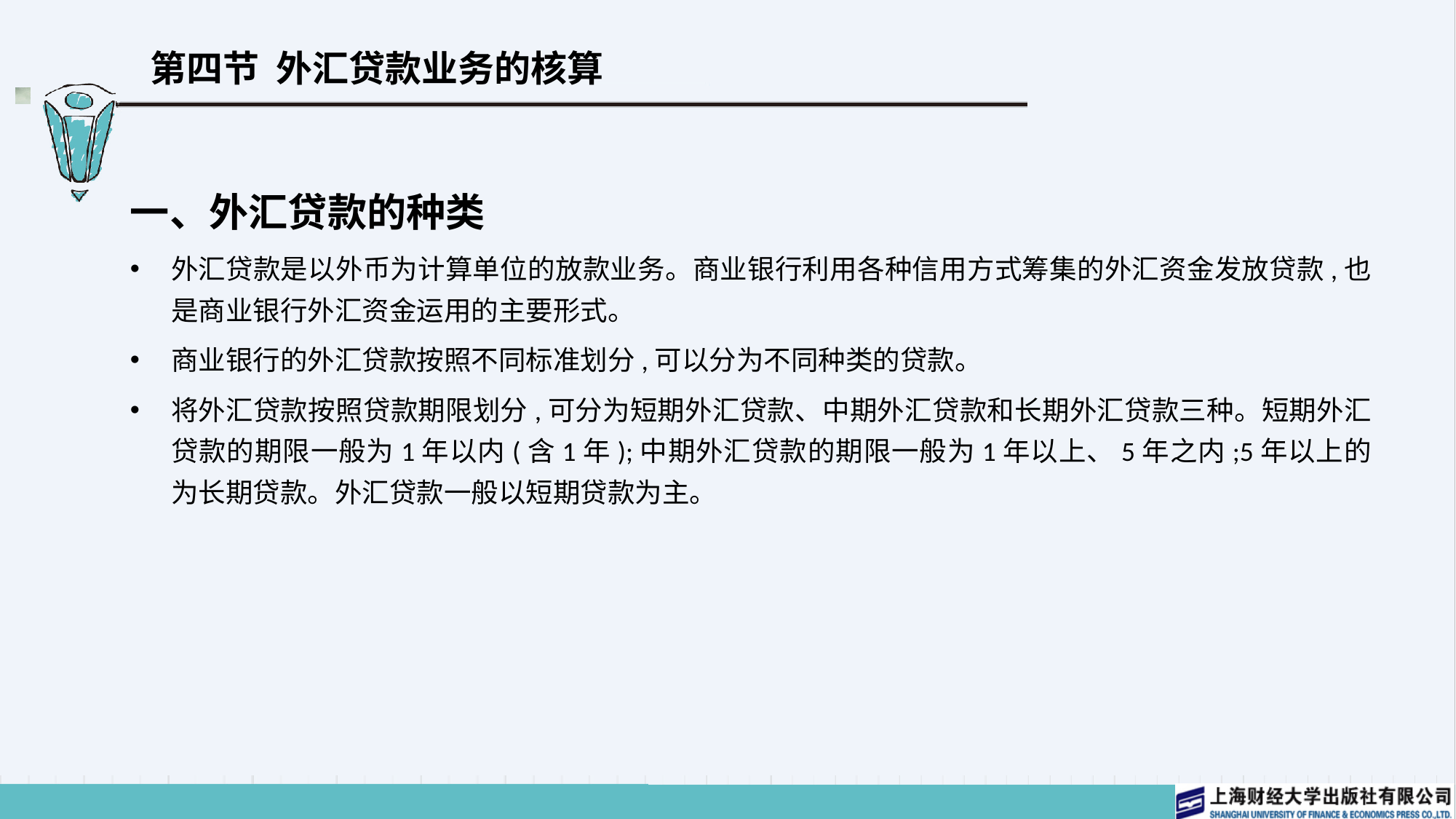

# 第四节  外汇贷款业务的核算
一、外汇贷款的种类
外汇贷款是以外币为计算单位的放款业务。商业银行利用各种信用方式筹集的外汇资金发放贷款,也是商业银行外汇资金运用的主要形式。
商业银行的外汇贷款按照不同标准划分,可以分为不同种类的贷款。
将外汇贷款按照贷款期限划分,可分为短期外汇贷款、中期外汇贷款和长期外汇贷款三种。短期外汇贷款的期限一般为1年以内(含1年);中期外汇贷款的期限一般为1年以上、5年之内;5年以上的为长期贷款。外汇贷款一般以短期贷款为主。